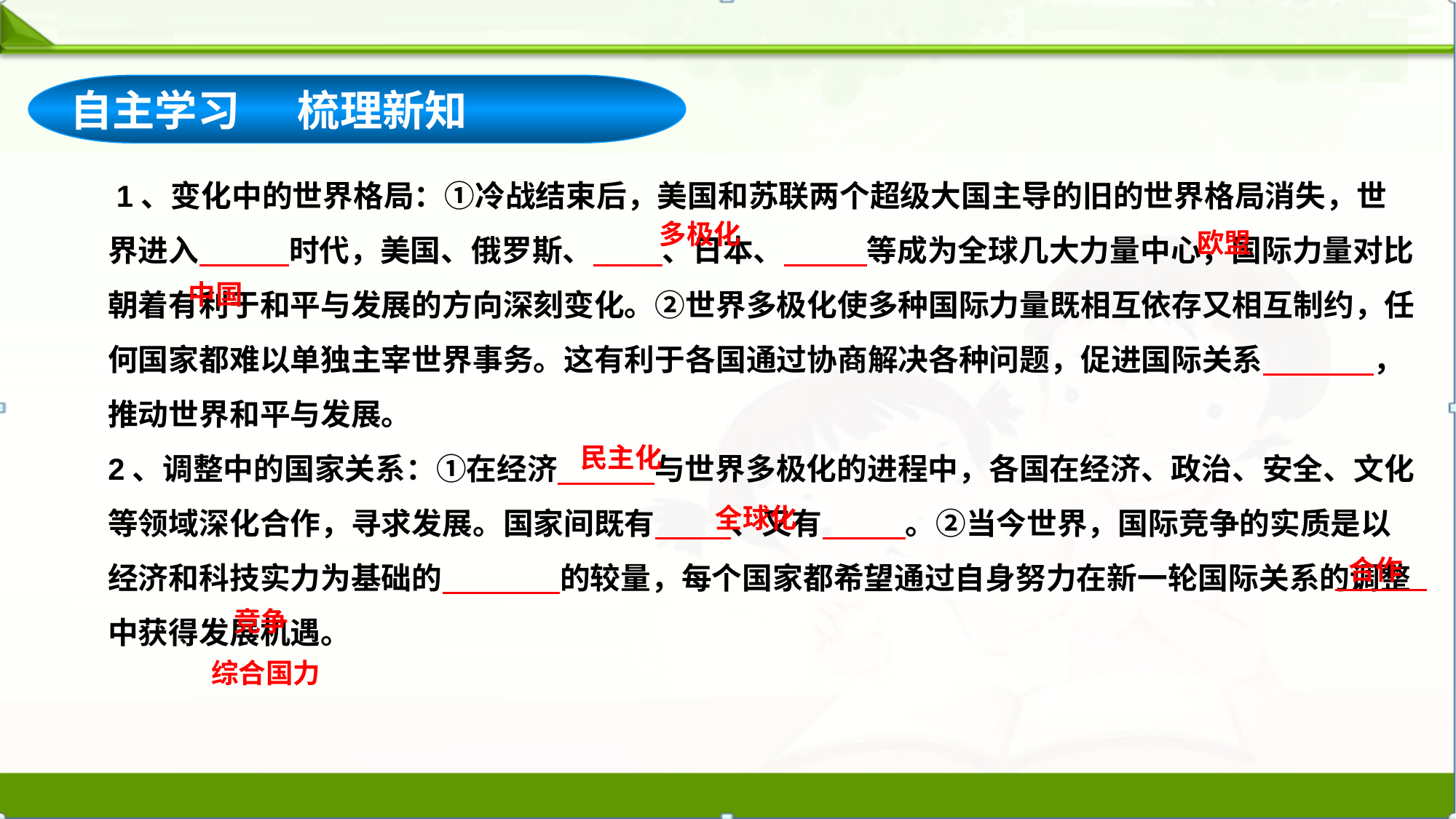

自主学习      梳理新知
 1、变化中的世界格局：①冷战结束后，美国和苏联两个超级大国主导的旧的世界格局消失，世界进入             时代，美国、俄罗斯、          、日本、            等成为全球几大力量中心，国际力量对比朝着有利于和平与发展的方向深刻变化。②世界多极化使多种国际力量既相互依存又相互制约，任何国家都难以单独主宰世界事务。这有利于各国通过协商解决各种问题，促进国际关系                ，推动世界和平与发展。
2、调整中的国家关系：①在经济              与世界多极化的进程中，各国在经济、政治、安全、文化等领域深化合作，寻求发展。国家间既有           、又有            。②当今世界，国际竞争的实质是以经济和科技实力为基础的                 的较量，每个国家都希望通过自身努力在新一轮国际关系的调整中获得发展机遇。
多极化
欧盟
中国
民主化
全球化
合作
竞争
综合国力